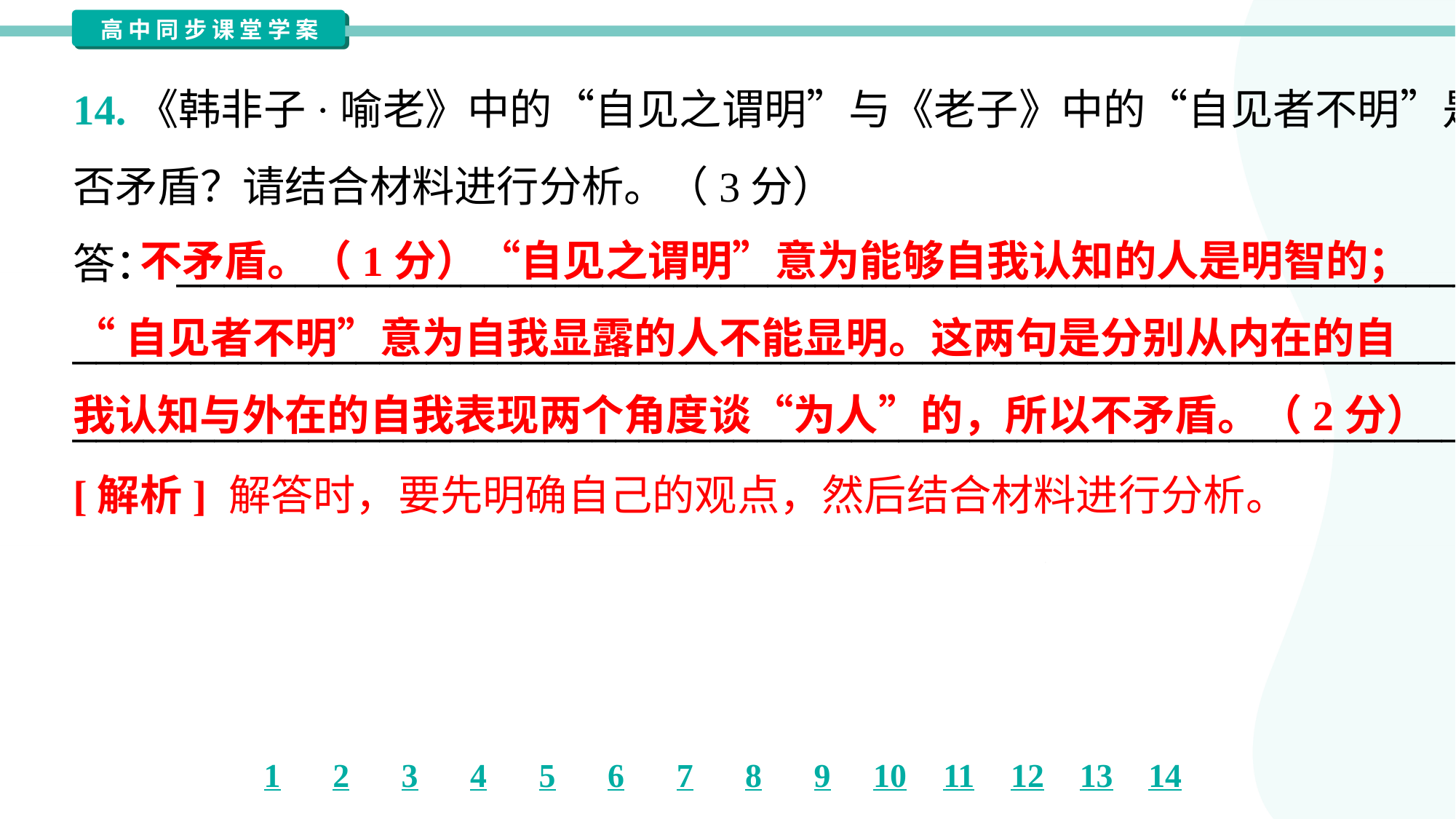

14.《韩非子·喻老》中的“自见之谓明”与《老子》中的“自见者不明”是
否矛盾？请结合材料进行分析。（3分）
答： ________________________________________________________
_____________________________________________________________
_____________________________________________________________
      不矛盾。（1分）“自见之谓明”意为能够自我认知的人是明智的；
“自见者不明”意为自我显露的人不能显明。这两句是分别从内在的自
我认知与外在的自我表现两个角度谈“为人”的，所以不矛盾。（2分）
[解析] 解答时，要先明确自己的观点，然后结合材料进行分析。